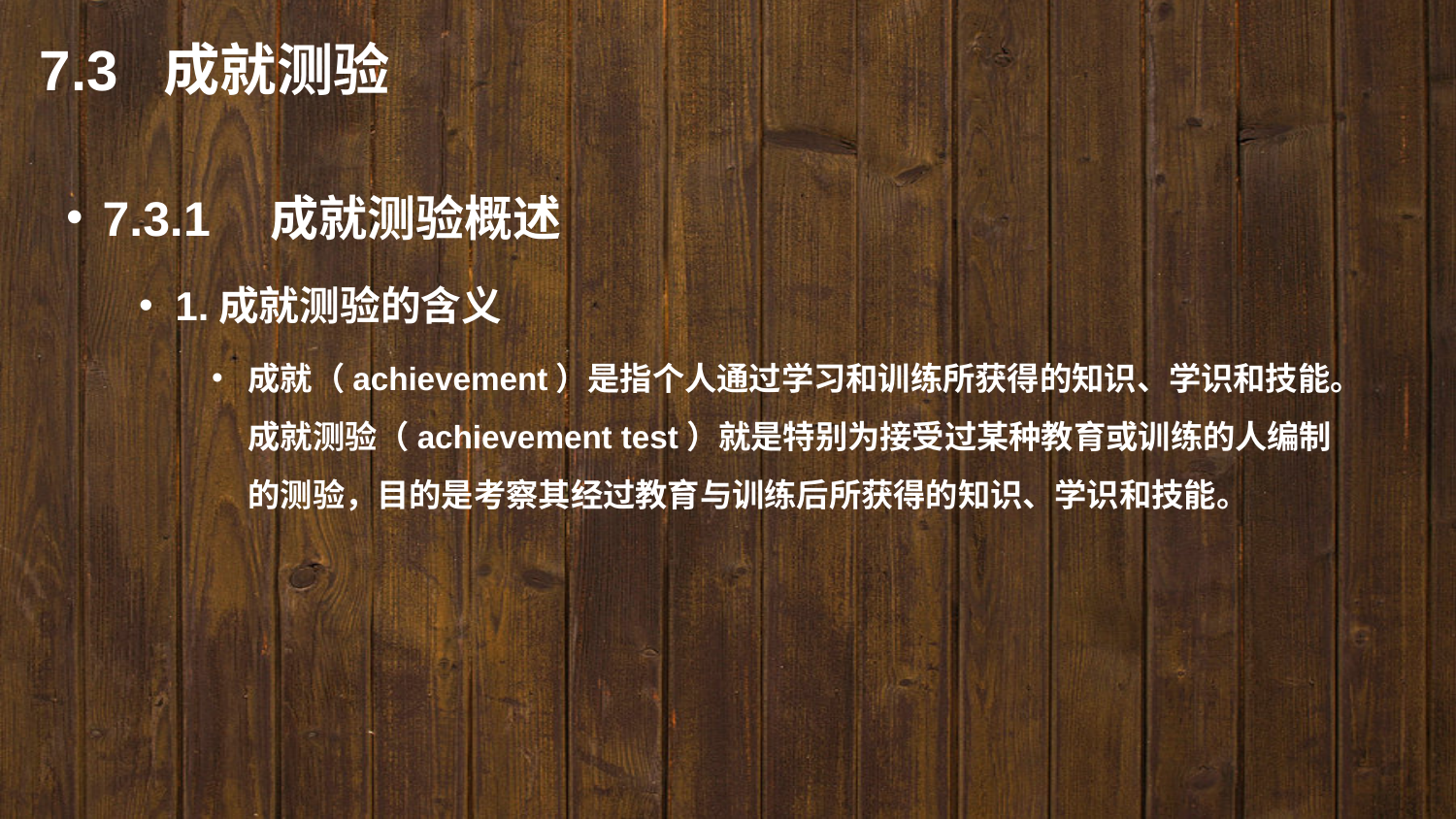

7.3  成就测验
7.3.1　成就测验概述
1.成就测验的含义
成就（achievement）是指个人通过学习和训练所获得的知识、学识和技能。成就测验（achievement test）就是特别为接受过某种教育或训练的人编制的测验，目的是考察其经过教育与训练后所获得的知识、学识和技能。